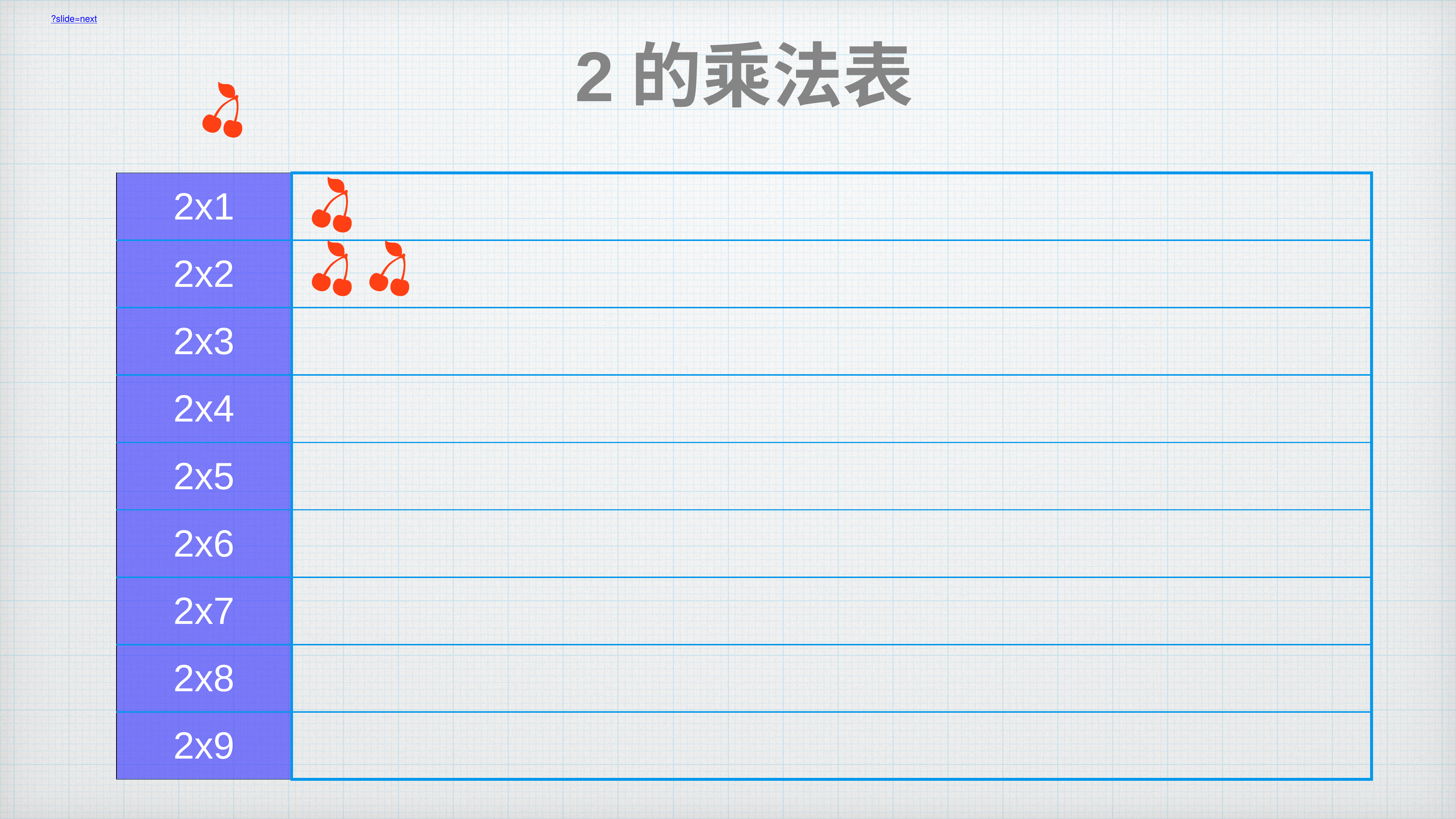

?slide=next
2的乘法表

| 2x1 |  |
| --- | --- |
| 2x2 |  |
| 2x3 |  |
| 2x4 |  |
| 2x5 |  |
| 2x6 |  |
| 2x7 |  |
| 2x8 |  |
| 2x9 |  |